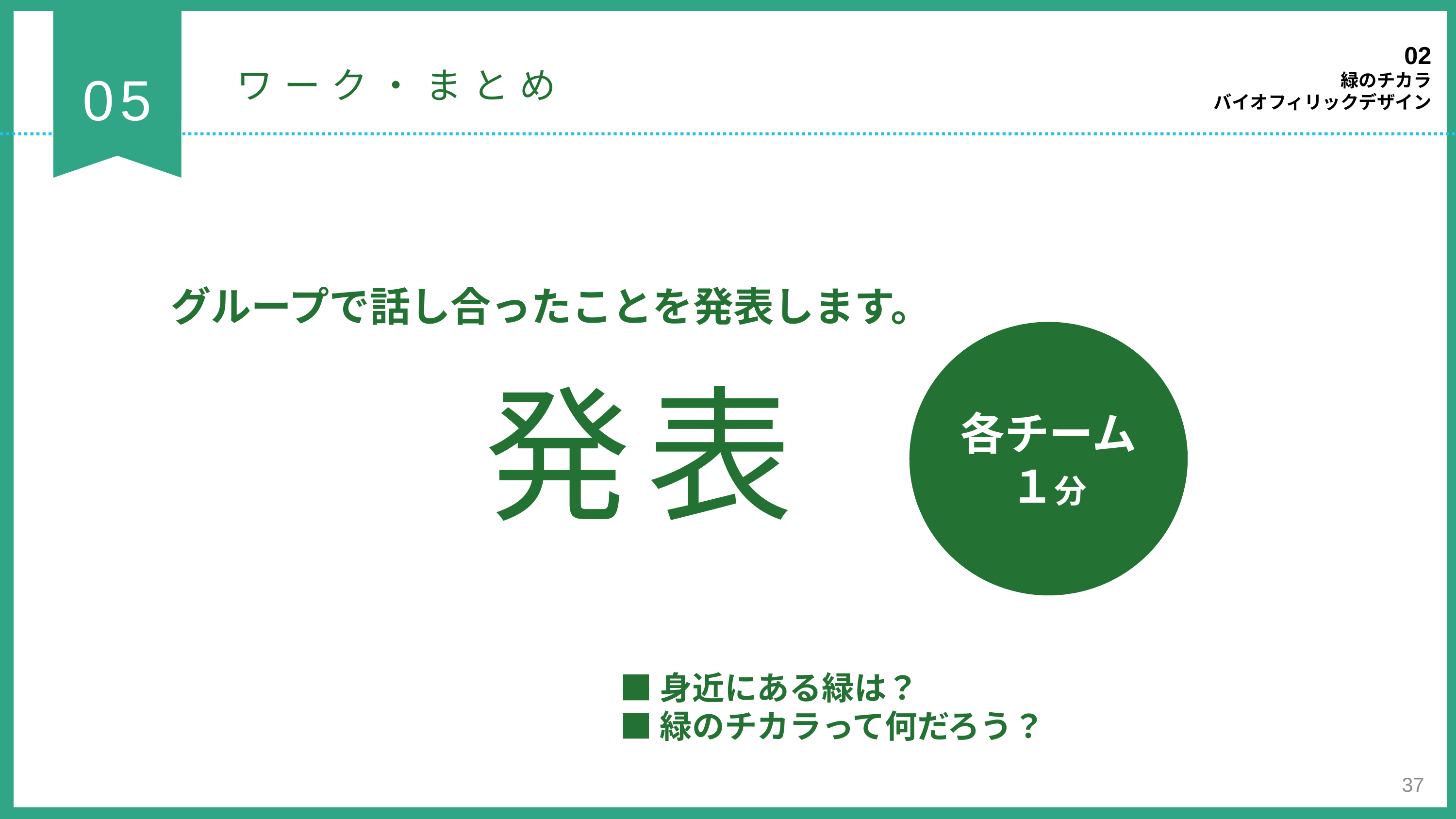

02
緑のチカラ
バイオフィリックデザイン
05
ワーク・まとめ

グループで話し合ったことを発表します。
各チーム
１分
発表
■身近にある緑は？
■緑のチカラって何だろう？
37